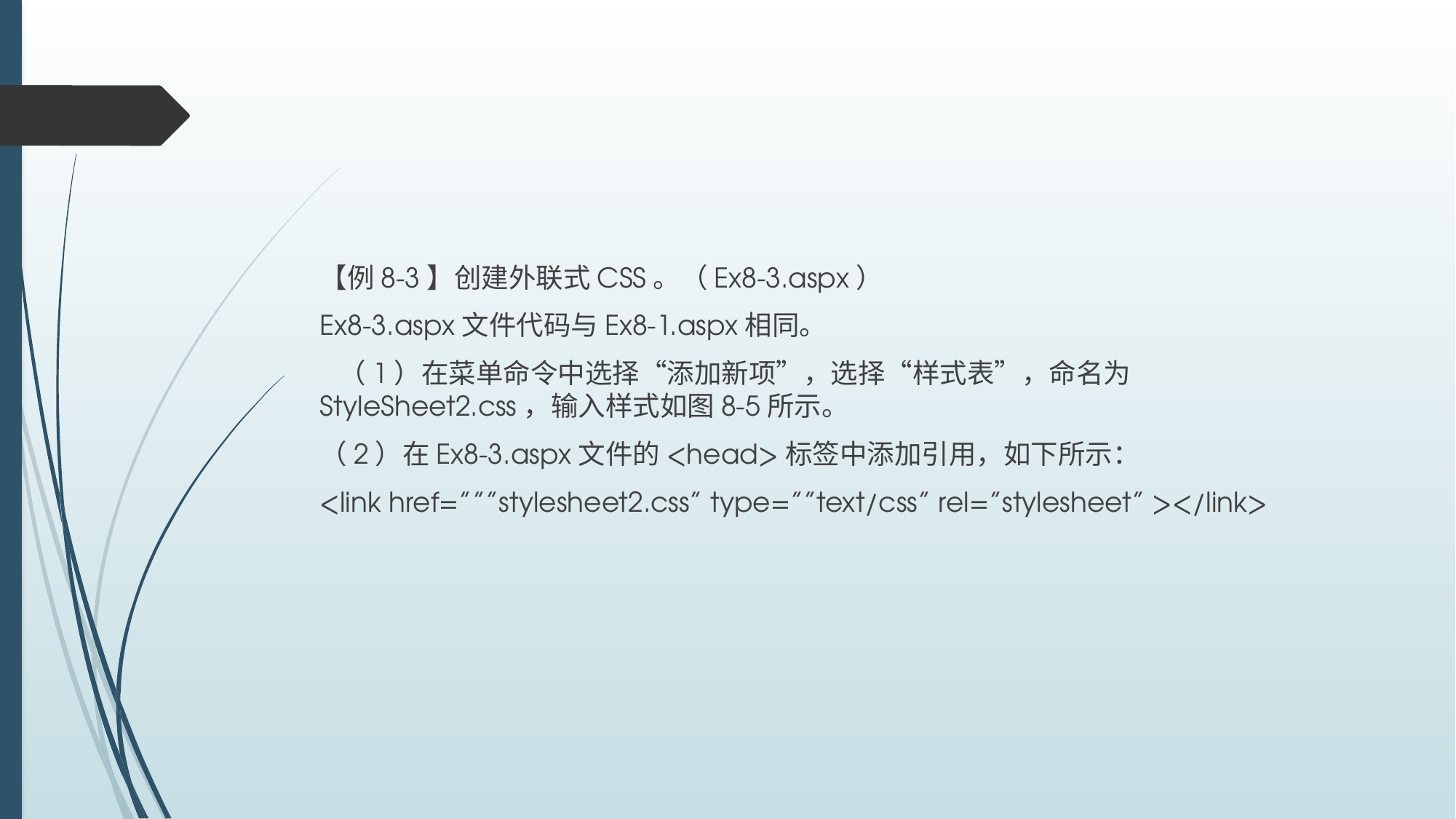

#
【例8-3】创建外联式CSS。（Ex8-3.aspx）
Ex8-3.aspx文件代码与Ex8-1.aspx相同。
  （1）在菜单命令中选择“添加新项”，选择“样式表”，命名为StyleSheet2.css，输入样式如图8-5所示。
（2）在Ex8-3.aspx文件的<head>标签中添加引用，如下所示：
<link href=”””stylesheet2.css” type=””text/css” rel=”stylesheet” ></link>